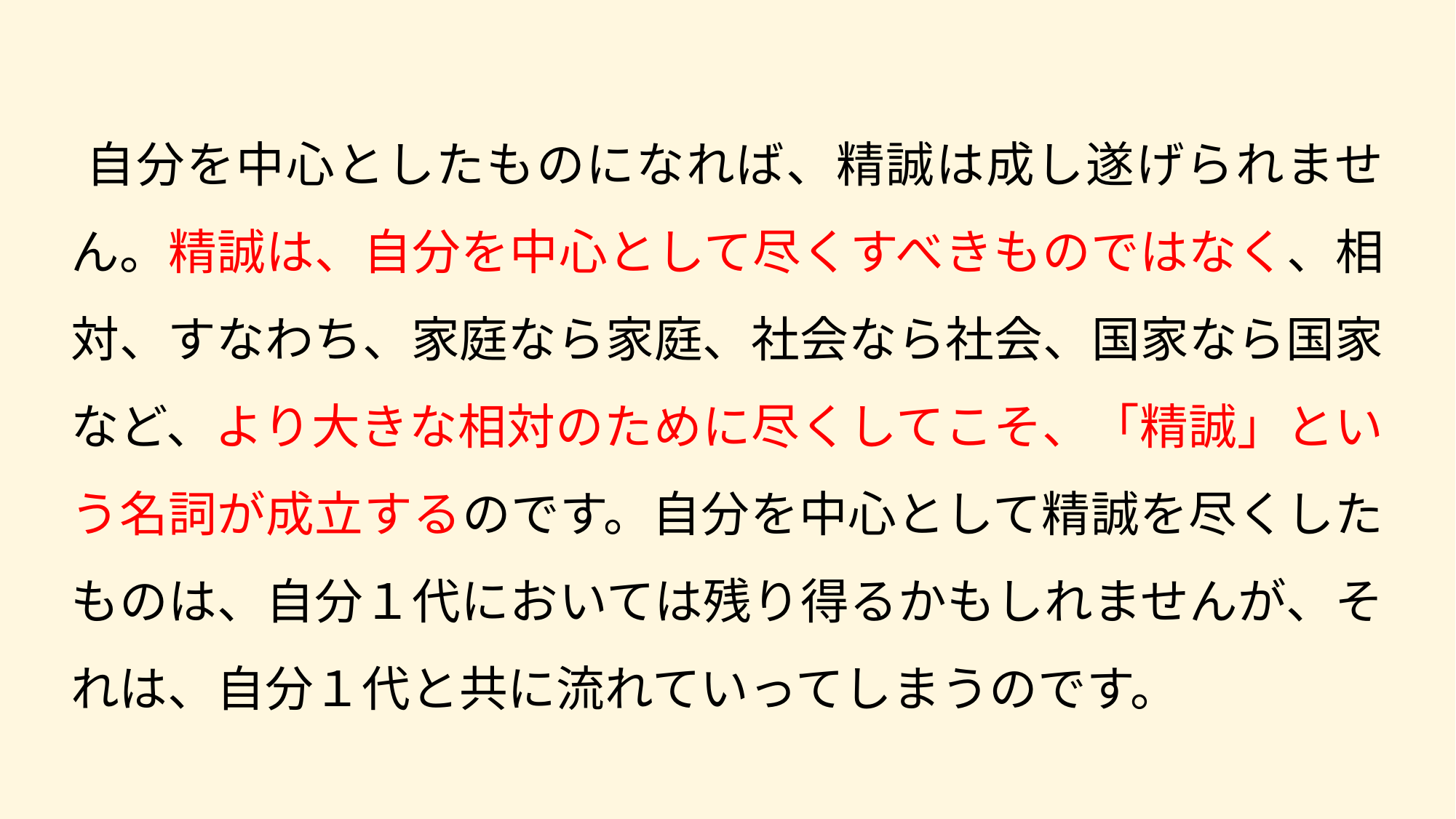

自分を中心としたものになれば、精誠は成し遂げられません。精誠は、自分を中心として尽くすべきものではなく、相対、すなわち、家庭なら家庭、社会なら社会、国家なら国家など、より大きな相対のために尽くしてこそ、「精誠」という名詞が成立するのです。自分を中心として精誠を尽くしたものは、自分１代においては残り得るかもしれませんが、それは、自分１代と共に流れていってしまうのです。